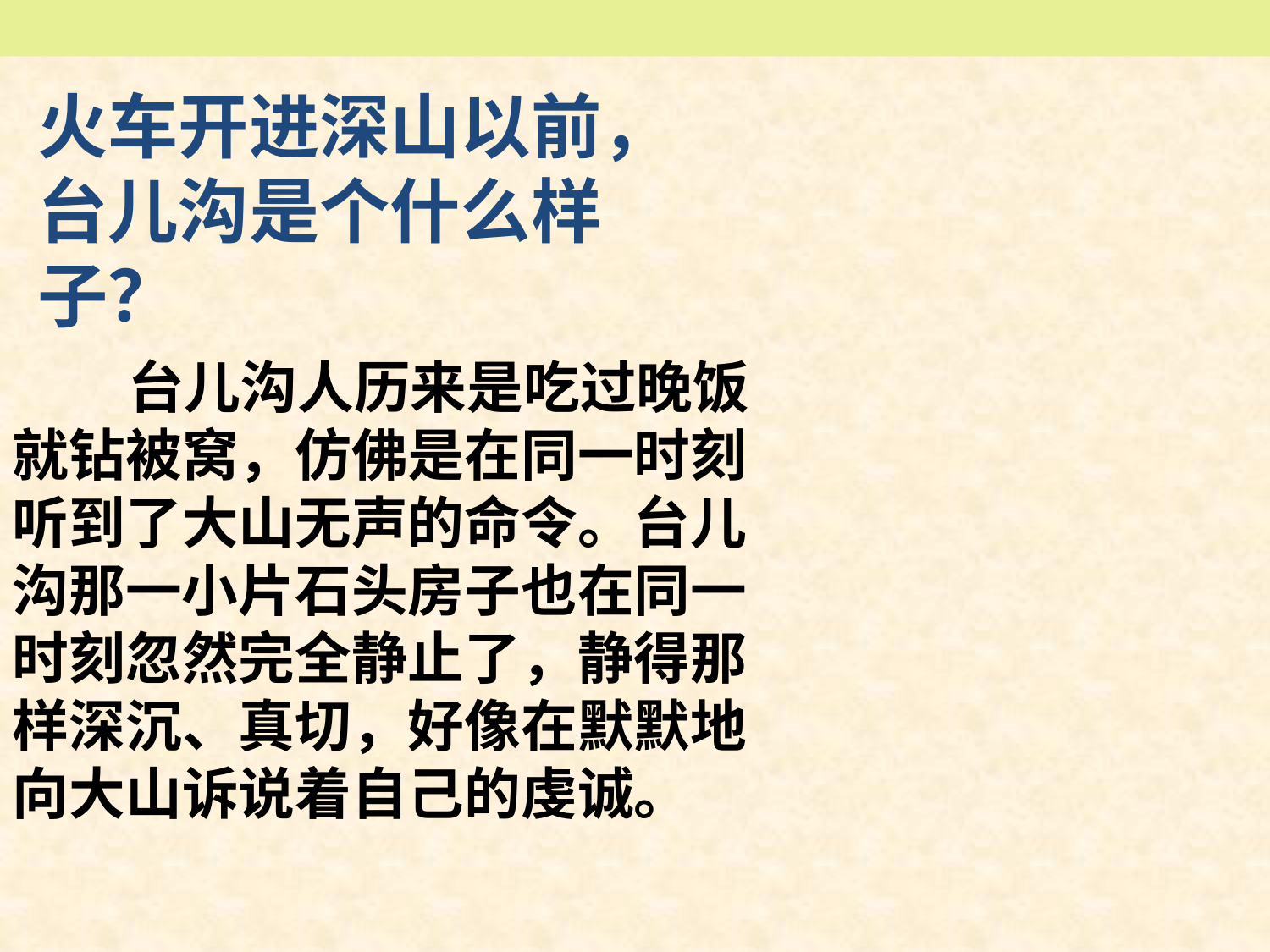

火车开进深山以前，台儿沟是个什么样子？
        台儿沟人历来是吃过晚饭就钻被窝，仿佛是在同一时刻听到了大山无声的命令。台儿沟那一小片石头房子也在同一时刻忽然完全静止了，静得那样深沉、真切，好像在默默地向大山诉说着自己的虔诚。